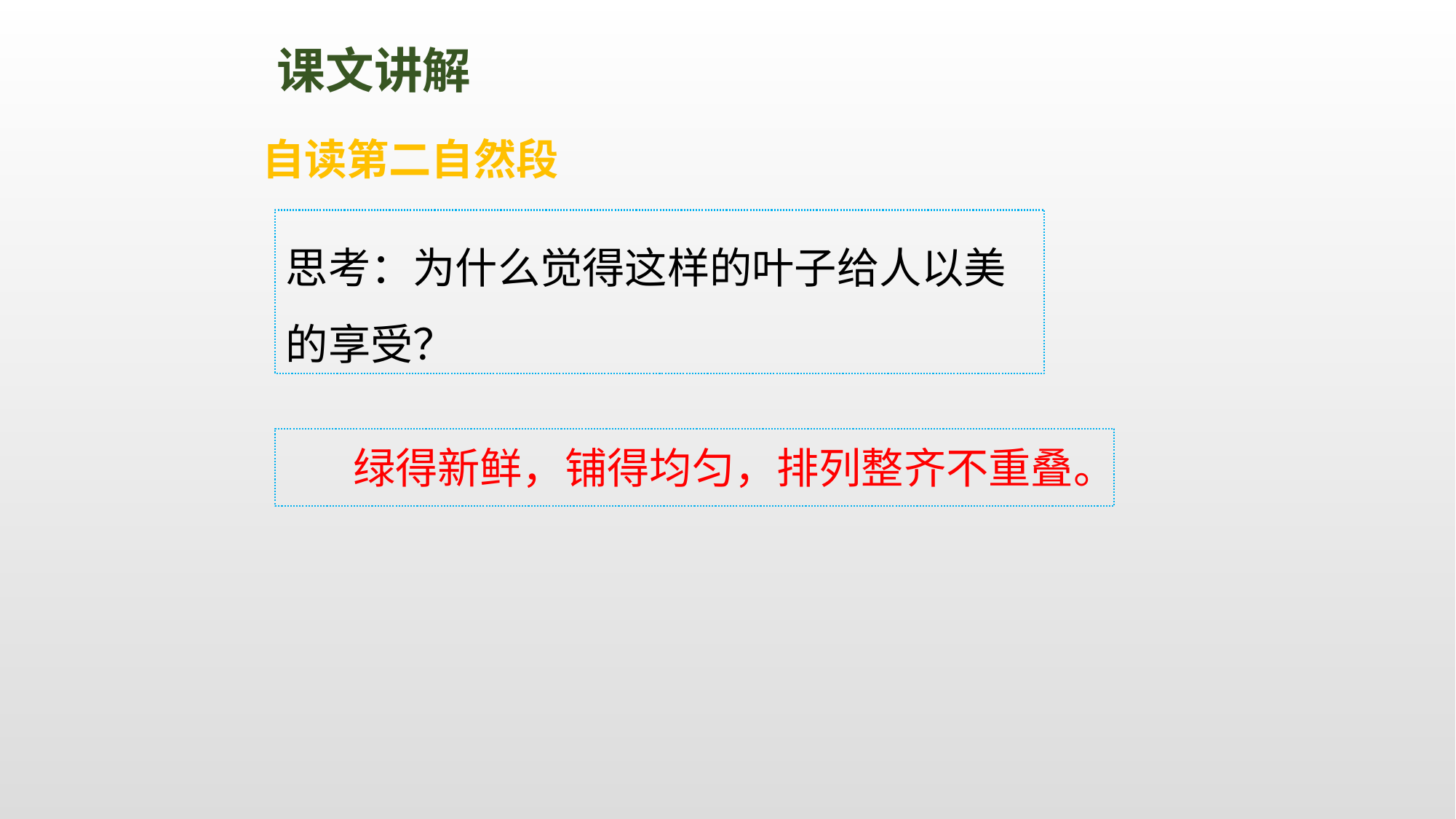

课文讲解
自读第二自然段
思考：为什么觉得这样的叶子给人以美的享受？

      绿得新鲜，铺得均匀，排列整齐不重叠。